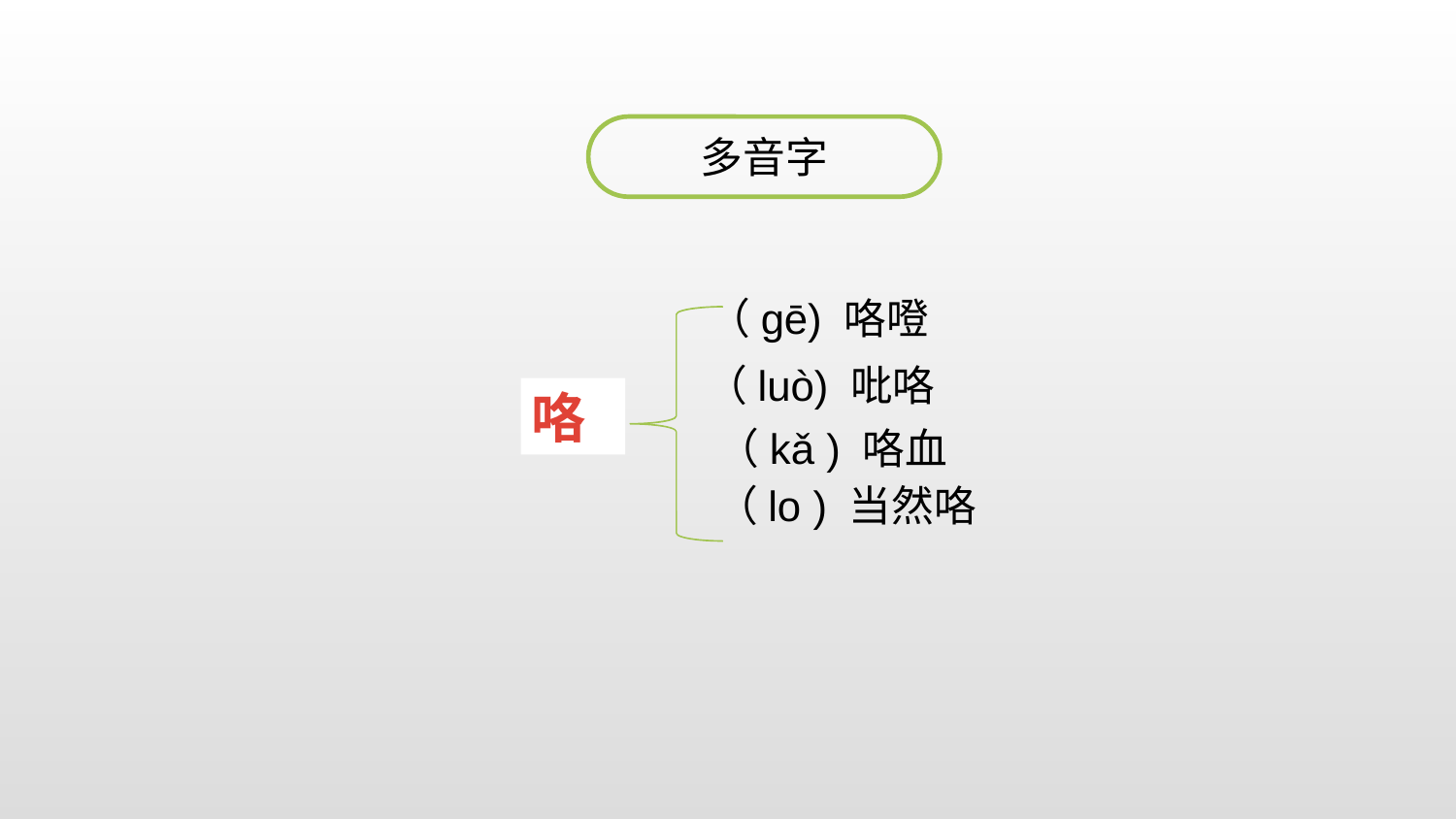

多音字
（gē) 咯噔

（luò) 吡咯
咯
 （kǎ ) 咯血
 （lo ) 当然咯